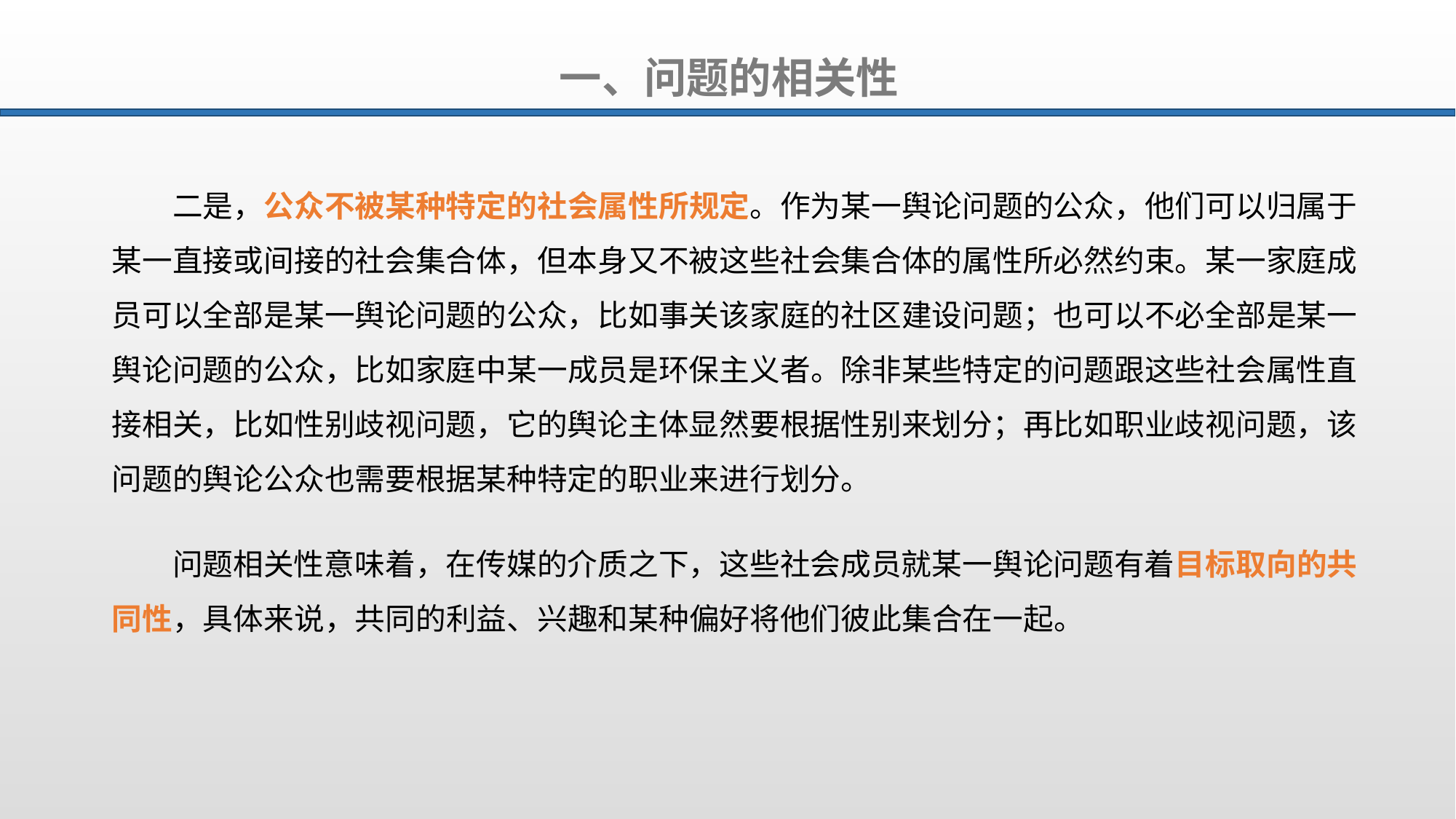

一、问题的相关性

二是，公众不被某种特定的社会属性所规定。作为某一舆论问题的公众，他们可以归属于某一直接或间接的社会集合体，但本身又不被这些社会集合体的属性所必然约束。某一家庭成员可以全部是某一舆论问题的公众，比如事关该家庭的社区建设问题；也可以不必全部是某一舆论问题的公众，比如家庭中某一成员是环保主义者。除非某些特定的问题跟这些社会属性直接相关，比如性别歧视问题，它的舆论主体显然要根据性别来划分；再比如职业歧视问题，该问题的舆论公众也需要根据某种特定的职业来进行划分。
问题相关性意味着，在传媒的介质之下，这些社会成员就某一舆论问题有着目标取向的共同性，具体来说，共同的利益、兴趣和某种偏好将他们彼此集合在一起。